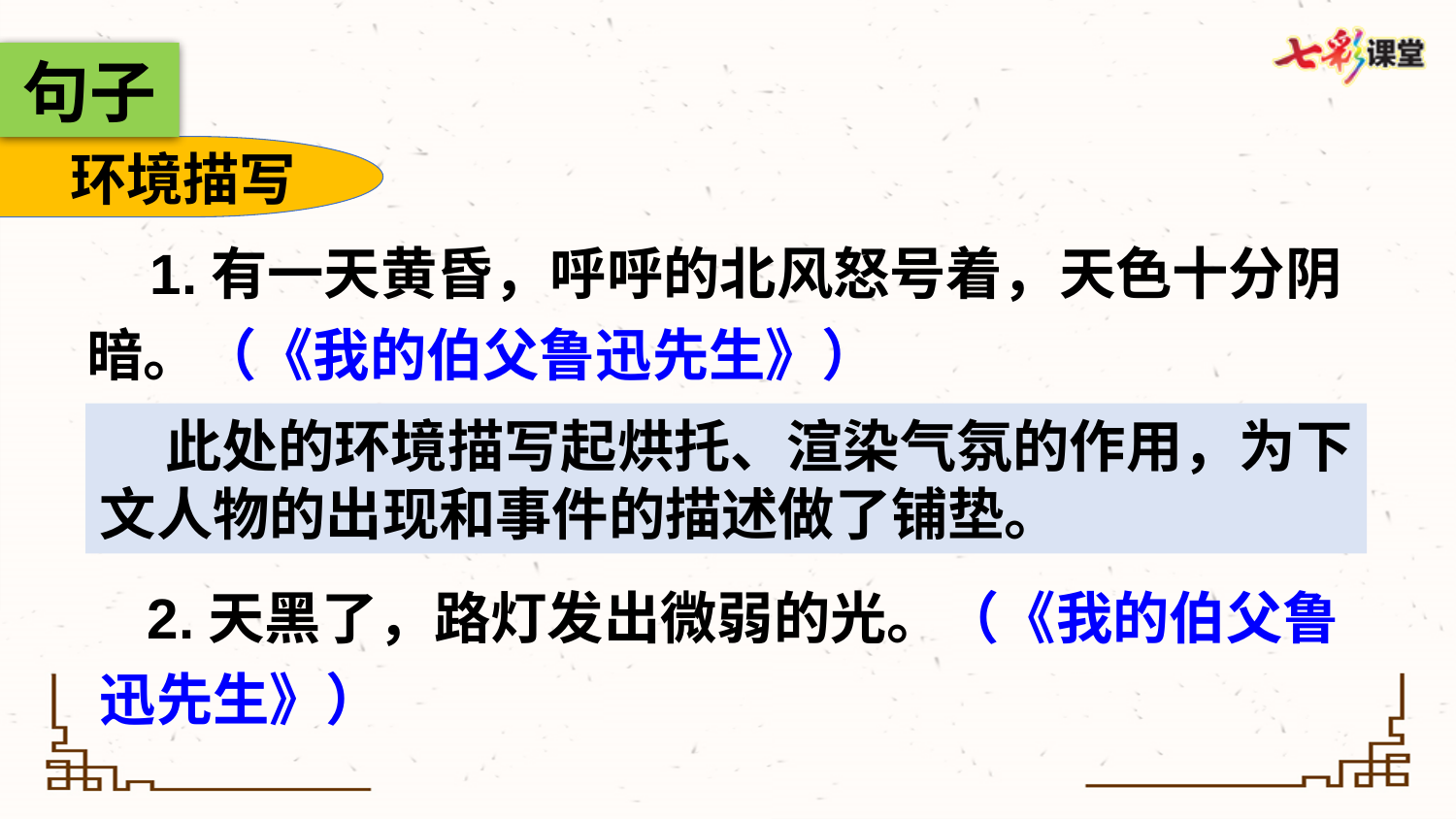

句子

环境描写
    1.有一天黄昏，呼呼的北风怒号着，天色十分阴暗。（《我的伯父鲁迅先生》）
    此处的环境描写起烘托、渲染气氛的作用，为下文人物的出现和事件的描述做了铺垫。
   2.天黑了，路灯发出微弱的光。（《我的伯父鲁迅先生》）